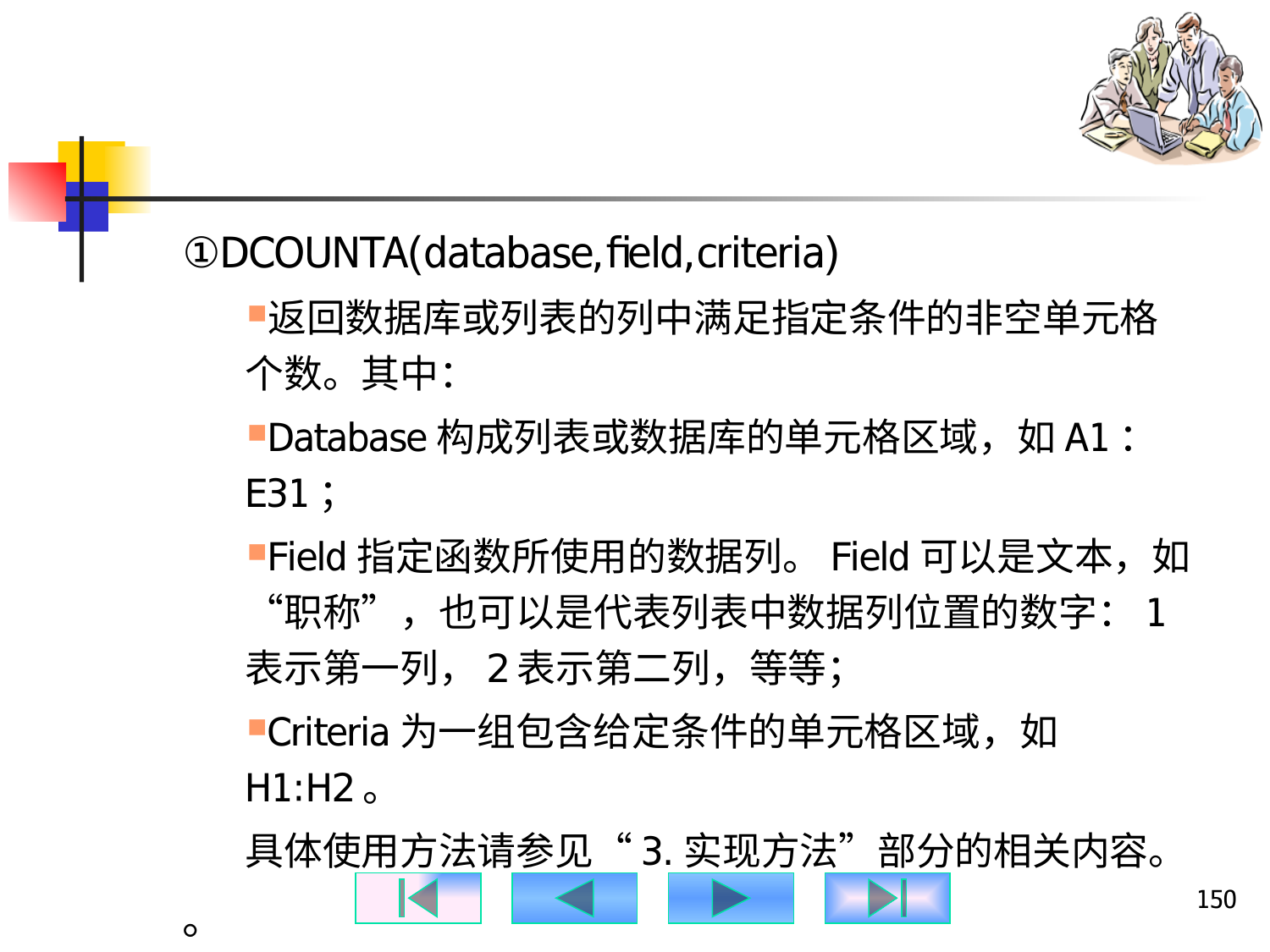

#
①DCOUNTA(database,field,criteria)
返回数据库或列表的列中满足指定条件的非空单元格个数。其中：
Database构成列表或数据库的单元格区域，如A1：E31；
Field指定函数所使用的数据列。Field可以是文本，如“职称”，也可以是代表列表中数据列位置的数字：1表示第一列，2表示第二列，等等；
Criteria为一组包含给定条件的单元格区域，如H1:H2。
具体使用方法请参见“3.实现方法”部分的相关内容。
。
150